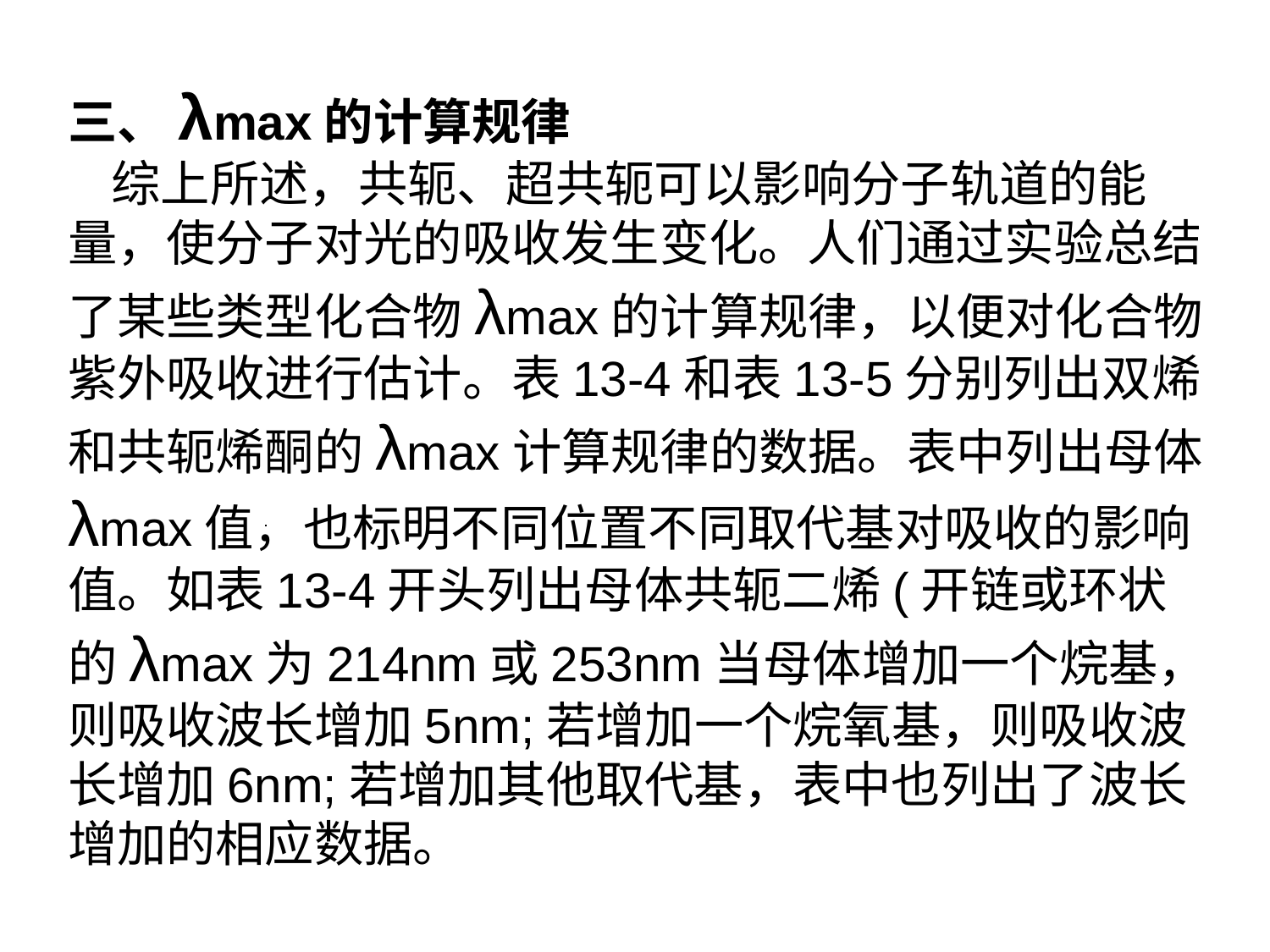

三、λmax的计算规律
    综上所述，共轭、超共轭可以影响分子轨道的能量，使分子对光的吸收发生变化。人们通过实验总结了某些类型化合物λmax的计算规律，以便对化合物紫外吸收进行估计。表13-4和表13-5分别列出双烯和共轭烯酮的λmax计算规律的数据。表中列出母体λmax值，也标明不同位置不同取代基对吸收的影响值。如表13-4开头列出母体共轭二烯(开链或环状的λmax为214nm或253nm当母体增加一个烷基，则吸收波长增加5nm;若增加一个烷氧基，则吸收波长增加6nm;若增加其他取代基，表中也列出了波长增加的相应数据。